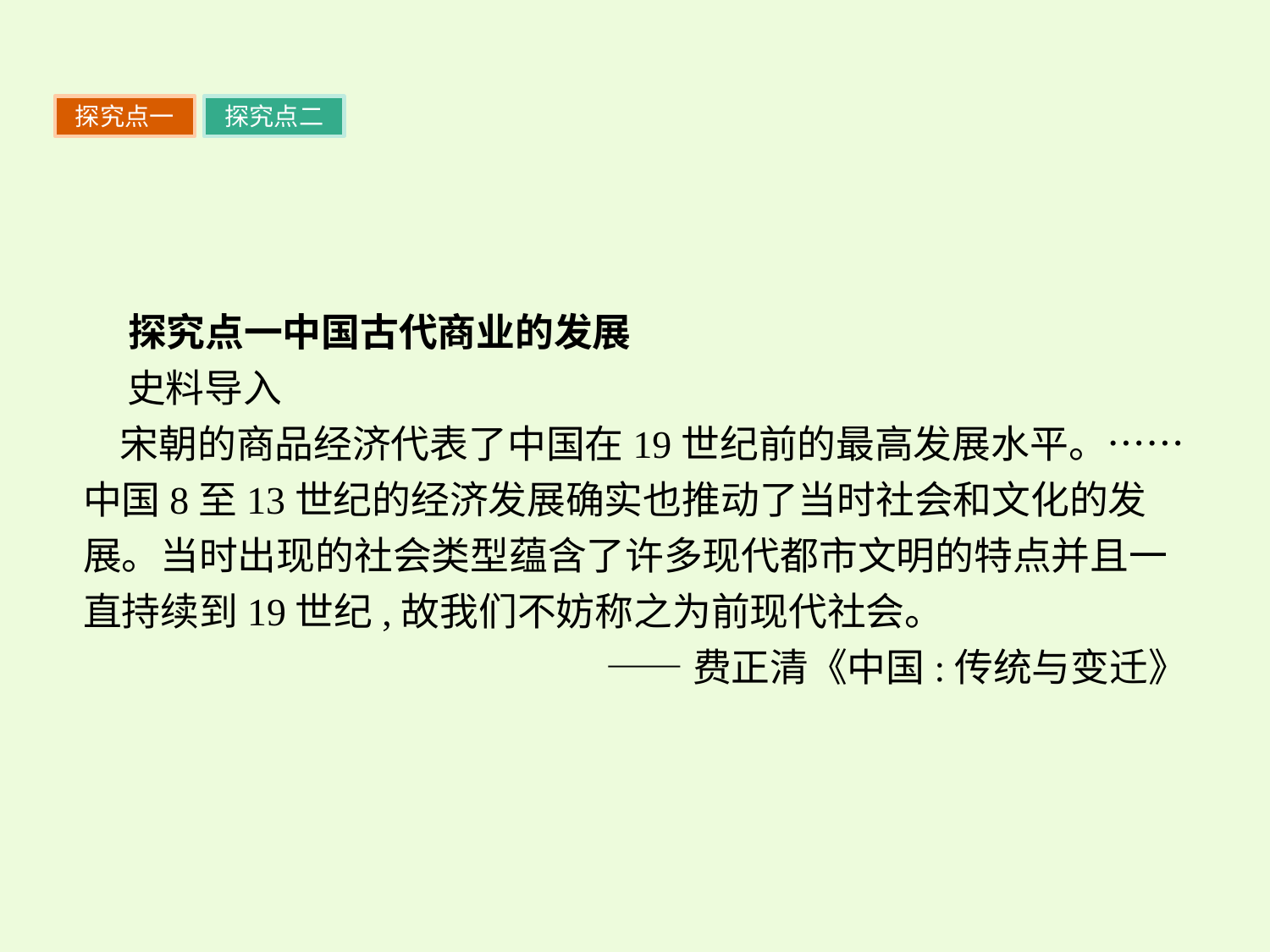

探究点一
探究点二
    探究点一中国古代商业的发展
    史料导入
宋朝的商品经济代表了中国在19世纪前的最高发展水平。……中国8至13世纪的经济发展确实也推动了当时社会和文化的发展。当时出现的社会类型蕴含了许多现代都市文明的特点并且一直持续到19世纪,故我们不妨称之为前现代社会。
——费正清《中国:传统与变迁》